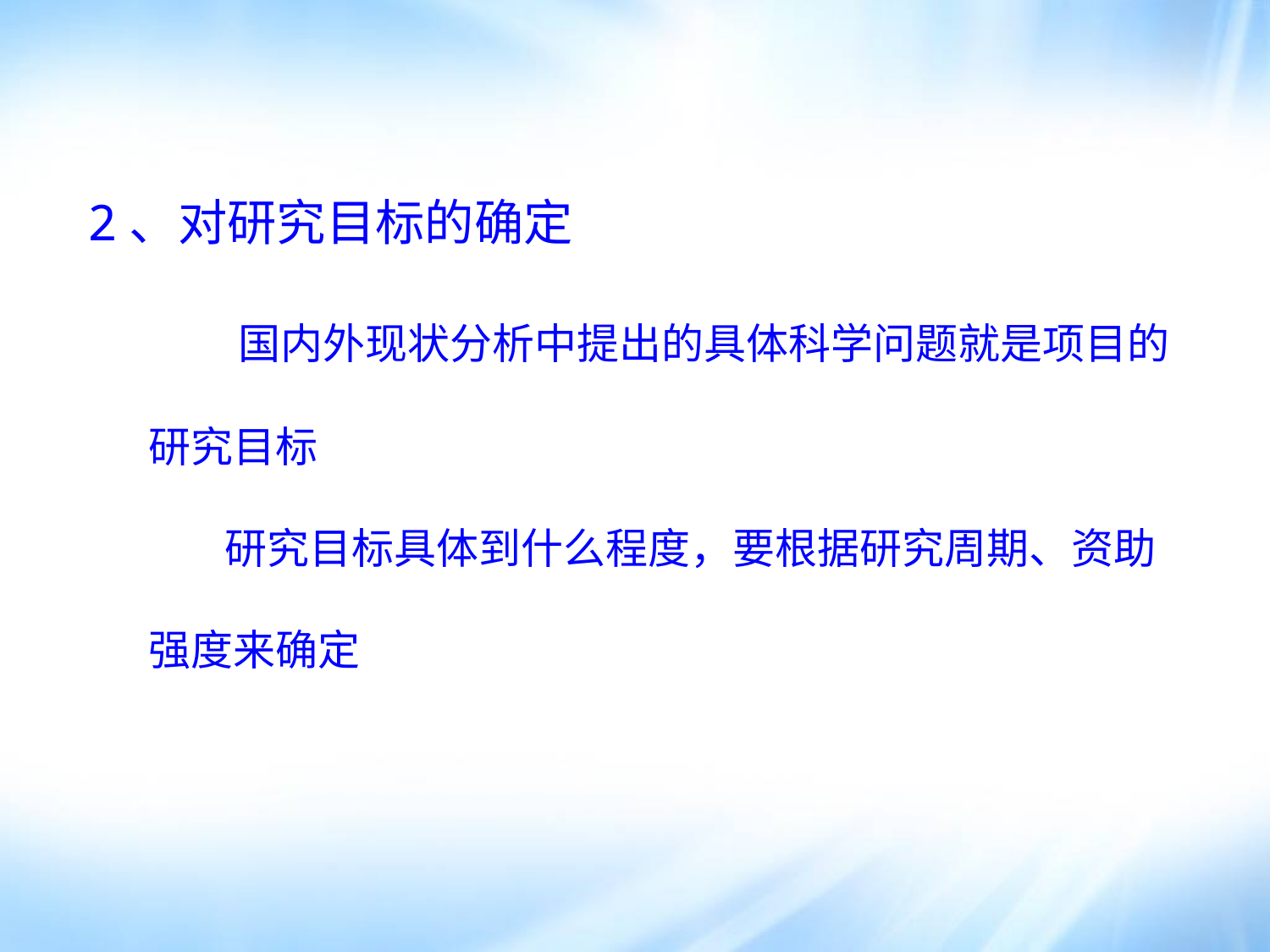

2、对研究目标的确定
        国内外现状分析中提出的具体科学问题就是项目的研究目标
        研究目标具体到什么程度，要根据研究周期、资助强度来确定